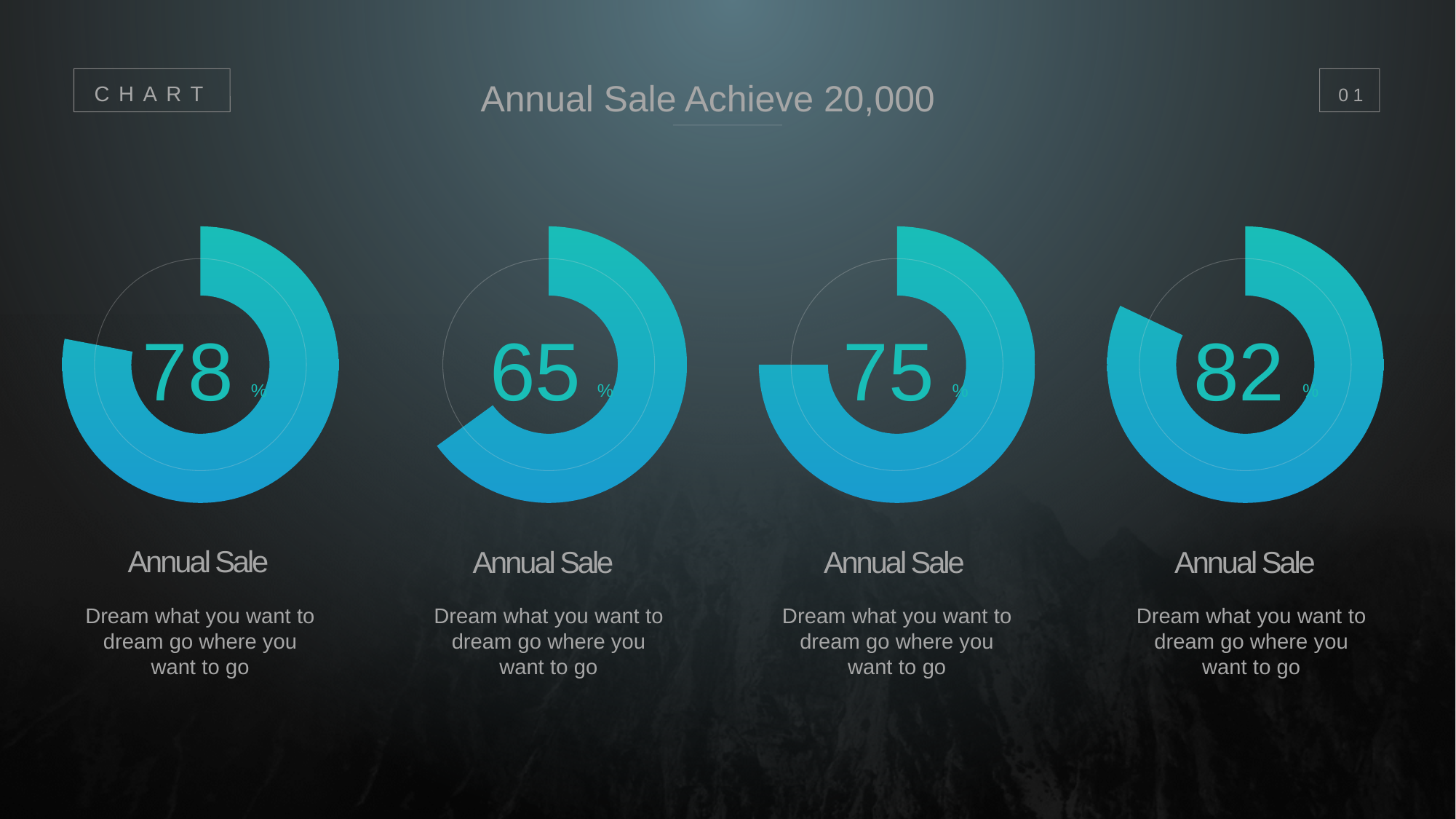

Annual Sale Achieve 20,000
CHART

01

### Chart

| Category | 销售额 |
|---|---|
| 真实值 | 0.78 |
| 辅助值 | 0.22 |
78
%

### Chart

| Category | 销售额 |
|---|---|
| 真实值 | 0.65 |
| 辅助值 | 0.35 |
65
%

### Chart

| Category | 销售额 |
|---|---|
| 真实值 | 0.75 |
| 辅助值 | 0.25 |
75
%

### Chart

| Category | 销售额 |
|---|---|
| 真实值 | 0.82 |
| 辅助值 | 0.18 |
82
%
Annual Sale
Dream what you want to dream go where you want to go
Annual Sale
Dream what you want to dream go where you want to go
Annual Sale
Dream what you want to dream go where you want to go
Annual Sale
Dream what you want to dream go where you want to go